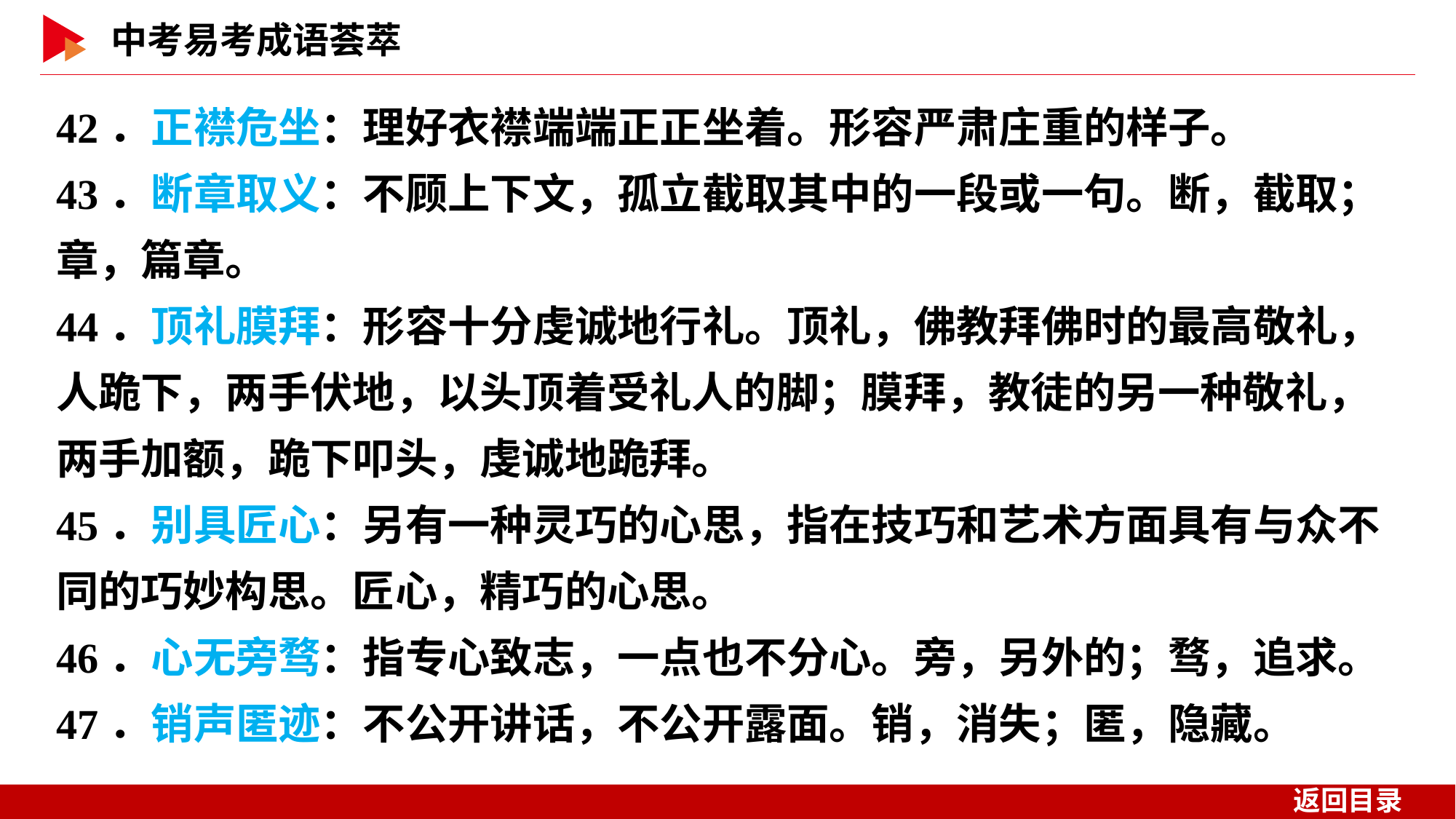

42．正襟危坐：理好衣襟端端正正坐着。形容严肃庄重的样子。
43．断章取义：不顾上下文，孤立截取其中的一段或一句。断，截取；章，篇章。
44．顶礼膜拜：形容十分虔诚地行礼。顶礼，佛教拜佛时的最高敬礼，人跪下，两手伏地，以头顶着受礼人的脚；膜拜，教徒的另一种敬礼，两手加额，跪下叩头，虔诚地跪拜。
45．别具匠心：另有一种灵巧的心思，指在技巧和艺术方面具有与众不同的巧妙构思。匠心，精巧的心思。
46．心无旁骛：指专心致志，一点也不分心。旁，另外的；骛，追求。
47．销声匿迹：不公开讲话，不公开露面。销，消失；匿，隐藏。